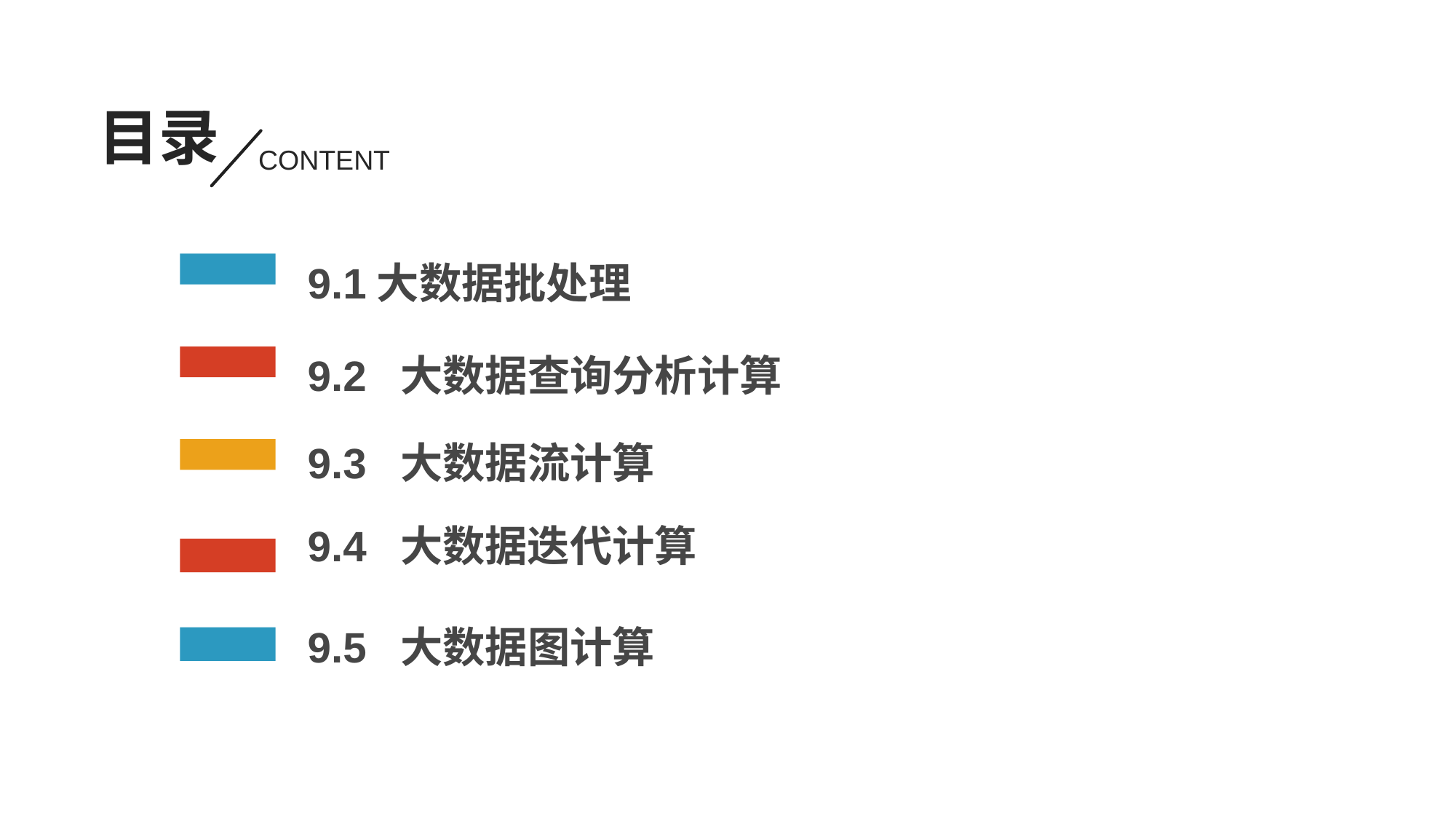

目录
CONTENT
9.1大数据批处理

9.2  大数据查询分析计算

9.3  大数据流计算

9.4  大数据迭代计算

9.5  大数据图计算